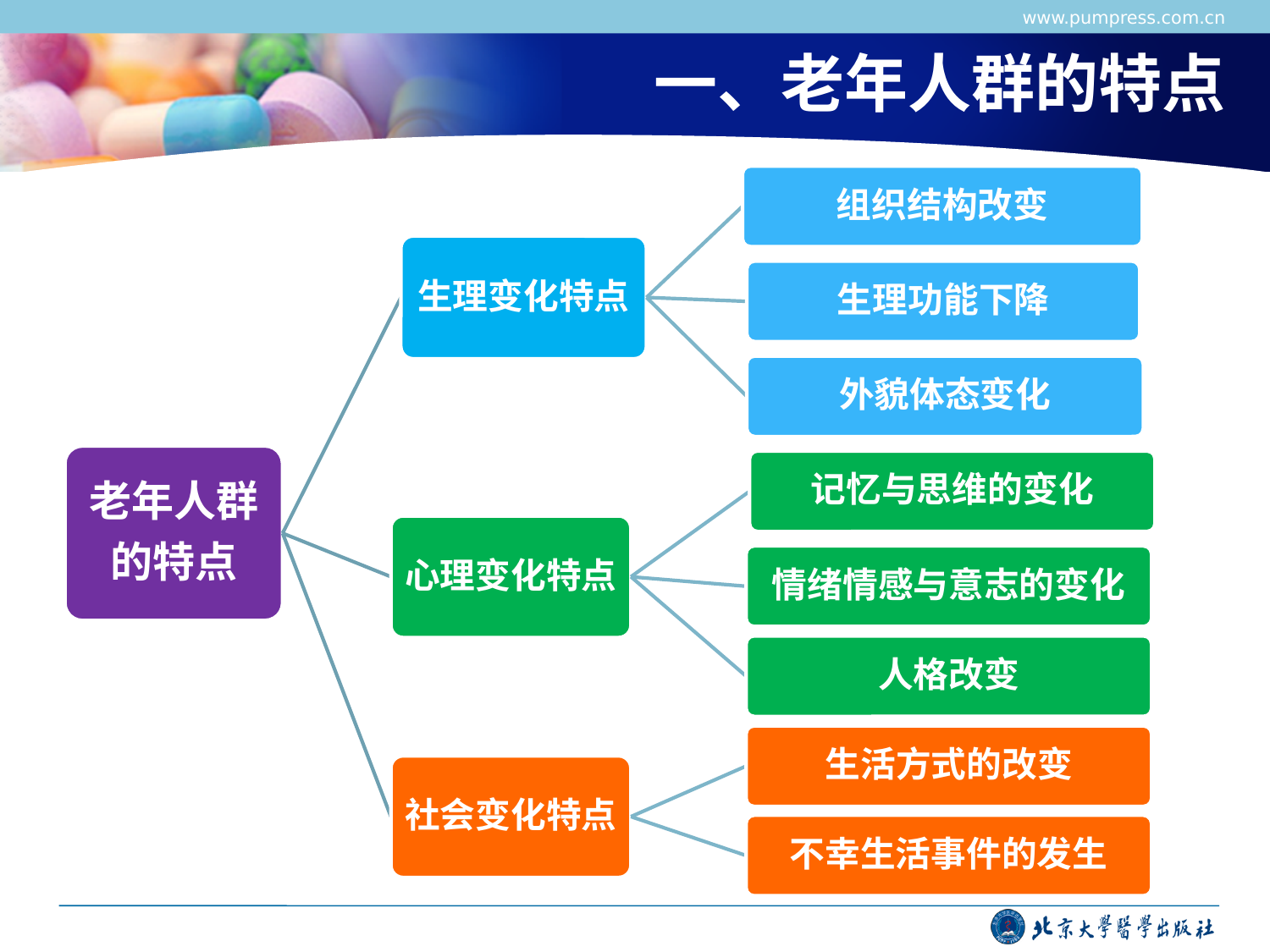

www.pumpress.com.cn
# 一、老年人群的特点
老年人群
的特点

生理变化特点

组织结构改变

生理功能下降

外貌体态变化

心理变化特点

记忆与思维的变化

情绪情感与意志的变化

人格改变

社会变化特点

生活方式的改变

不幸生活事件的发生